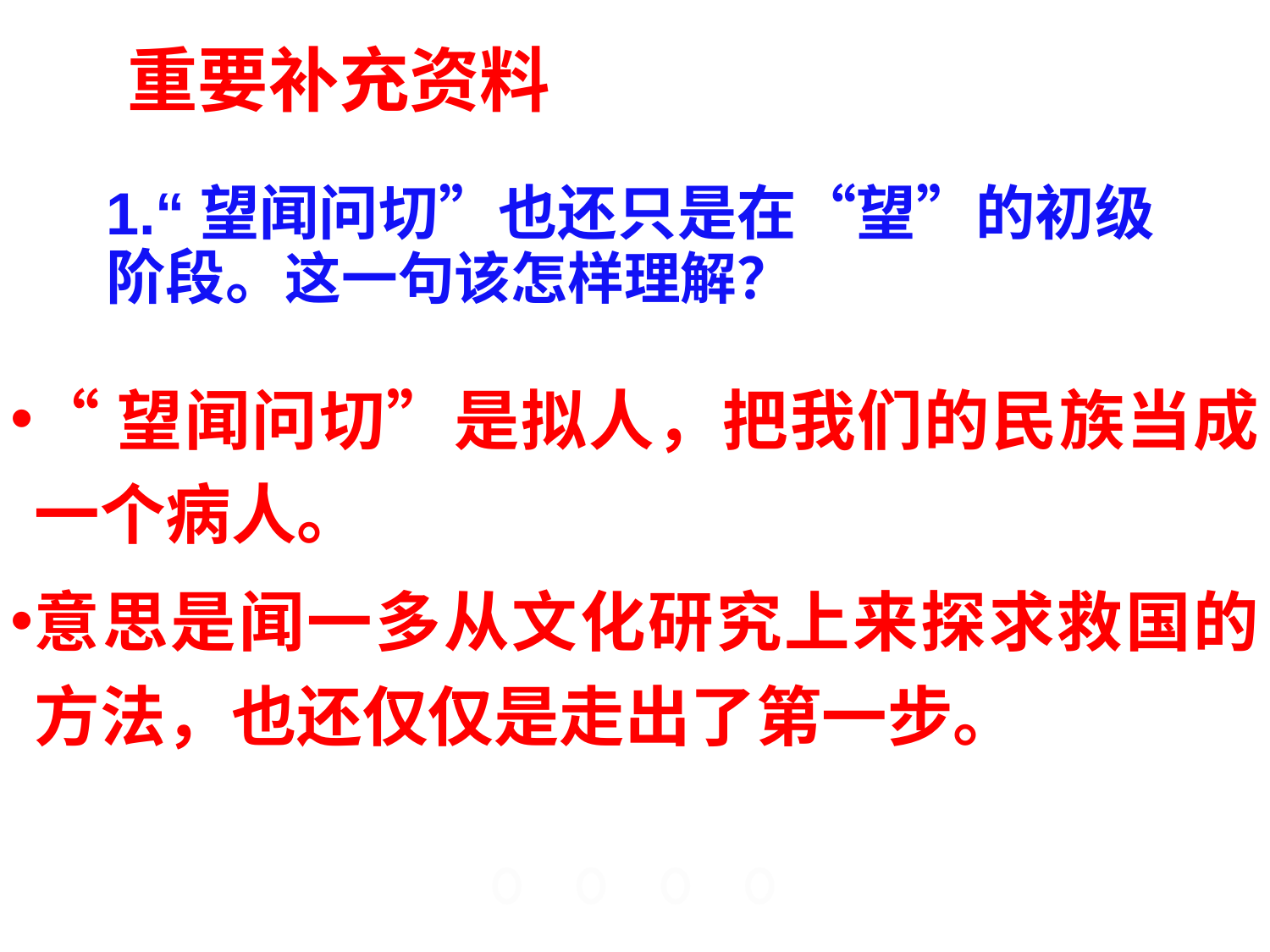

重要补充资料
# 1.“望闻问切”也还只是在“望”的初级阶段。这一句该怎样理解？
“望闻问切”是拟人，把我们的民族当成一个病人。
意思是闻一多从文化研究上来探求救国的方法，也还仅仅是走出了第一步。